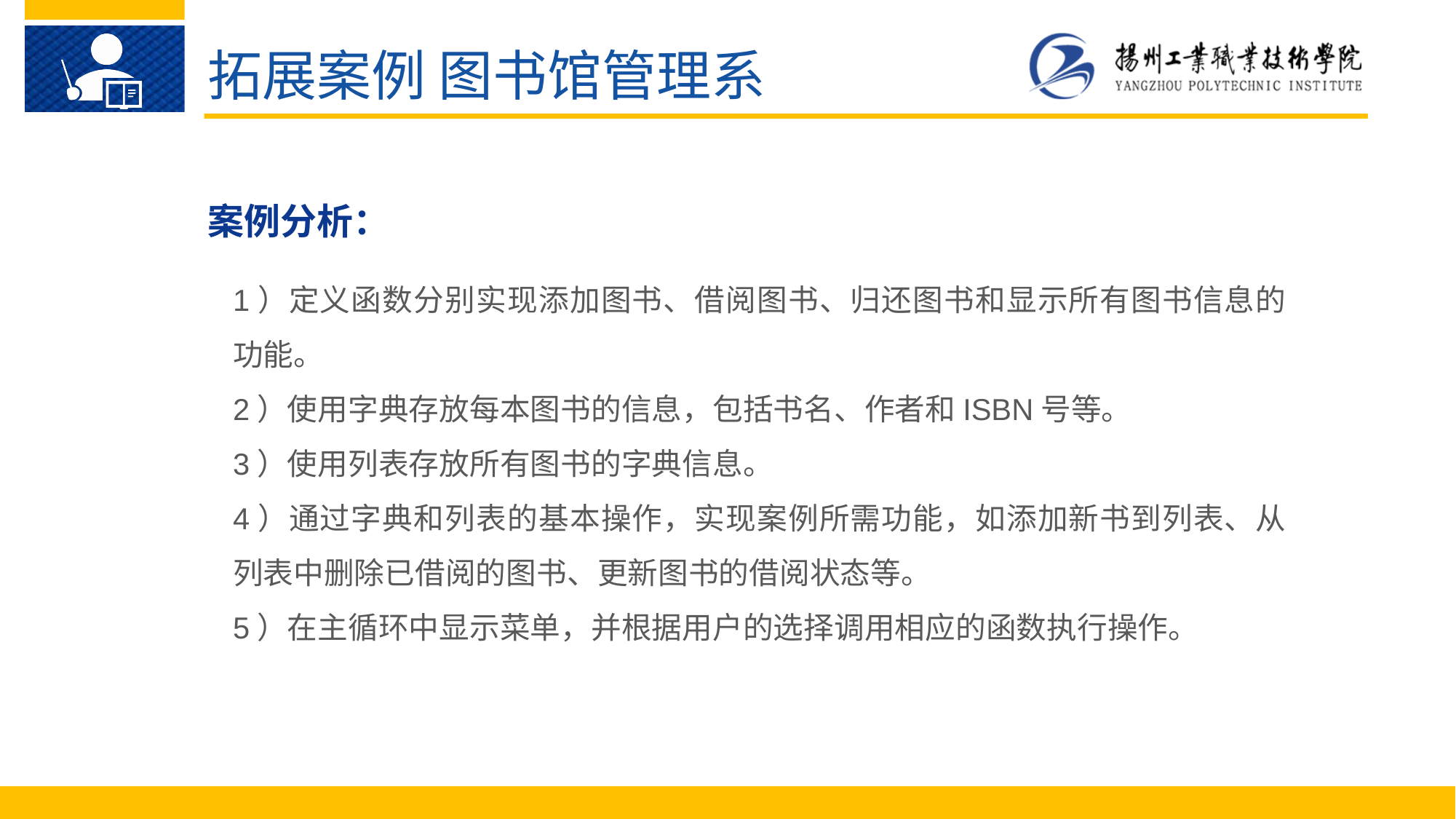

拓展案例 图书馆管理系
案例分析：
1）定义函数分别实现添加图书、借阅图书、归还图书和显示所有图书信息的功能。
2）使用字典存放每本图书的信息，包括书名、作者和ISBN号等。
3）使用列表存放所有图书的字典信息。
4）通过字典和列表的基本操作，实现案例所需功能，如添加新书到列表、从列表中删除已借阅的图书、更新图书的借阅状态等。
5）在主循环中显示菜单，并根据用户的选择调用相应的函数执行操作。